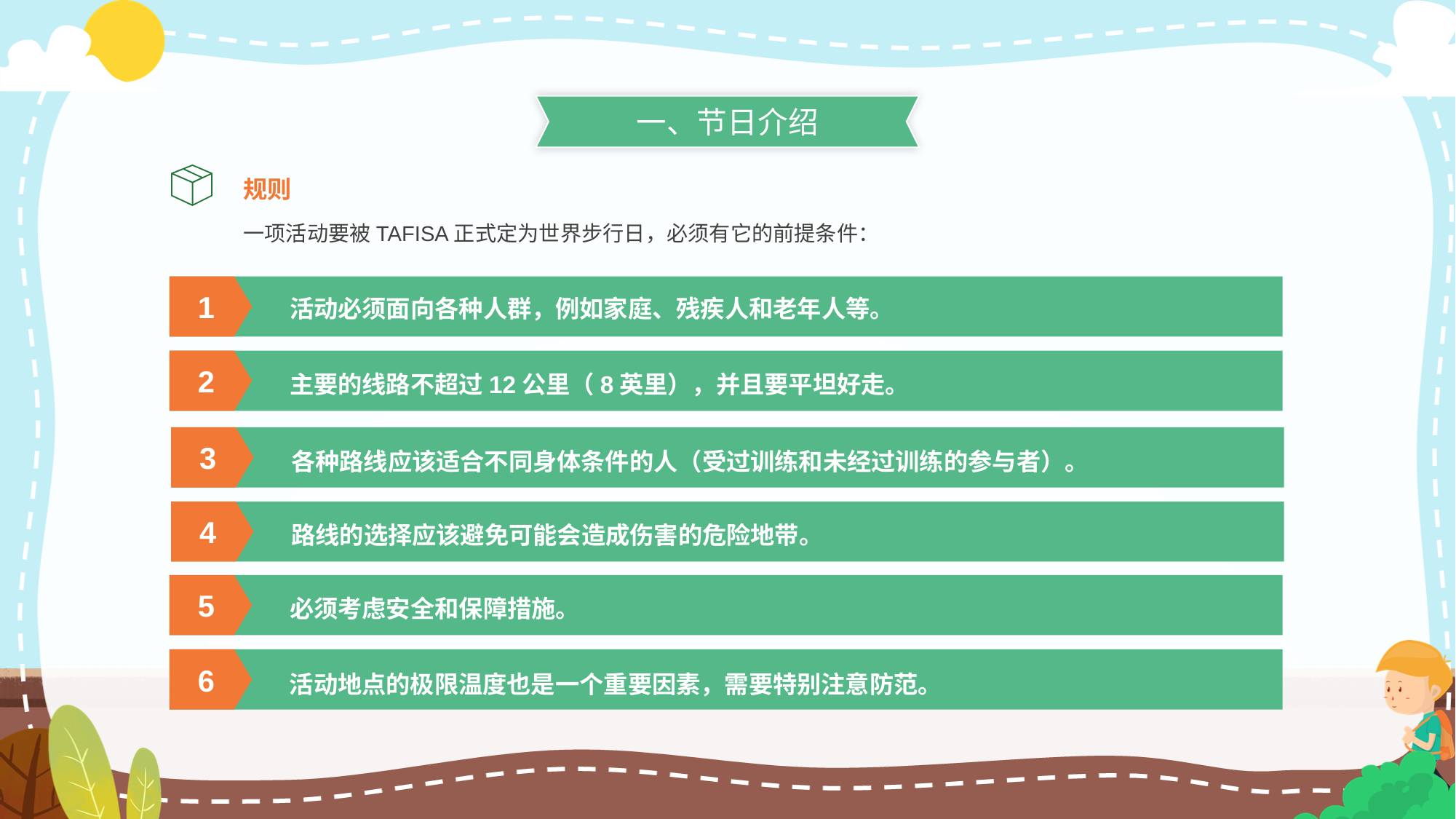

一、节日介绍
规则

一项活动要被TAFISA正式定为世界步行日，必须有它的前提条件：
1

活动必须面向各种人群，例如家庭、残疾人和老年人等。
2

主要的线路不超过12公里（8英里），并且要平坦好走。
3

各种路线应该适合不同身体条件的人（受过训练和未经过训练的参与者）。
4

路线的选择应该避免可能会造成伤害的危险地带。
5

必须考虑安全和保障措施。
6

活动地点的极限温度也是一个重要因素，需要特别注意防范。
docerID:327037375